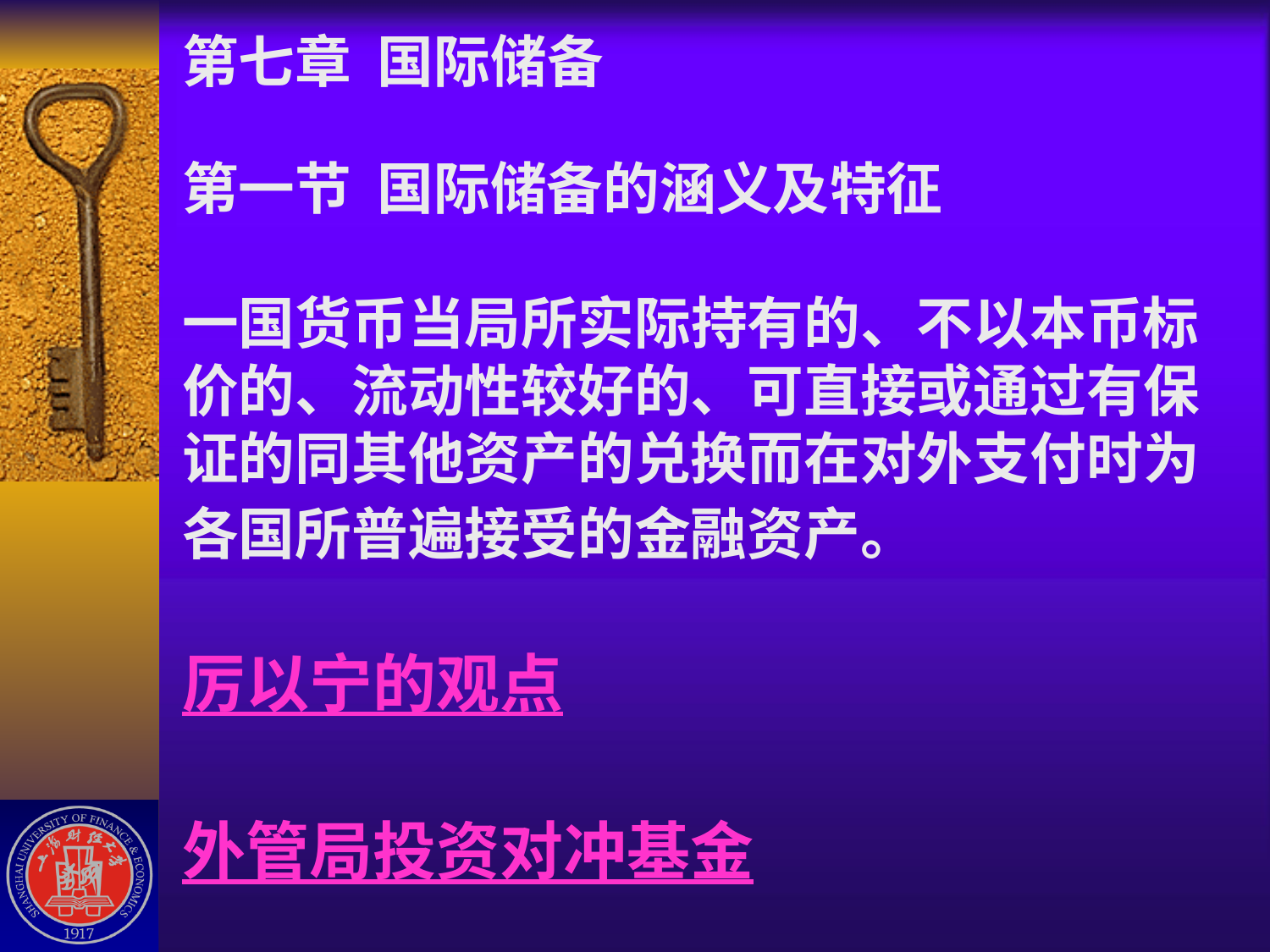

# 第七章  国际储备 第一节  国际储备的涵义及特征 一国货币当局所实际持有的、不以本币标价的、流动性较好的、可直接或通过有保证的同其他资产的兑换而在对外支付时为各国所普遍接受的金融资产。 厉以宁的观点 外管局投资对冲基金